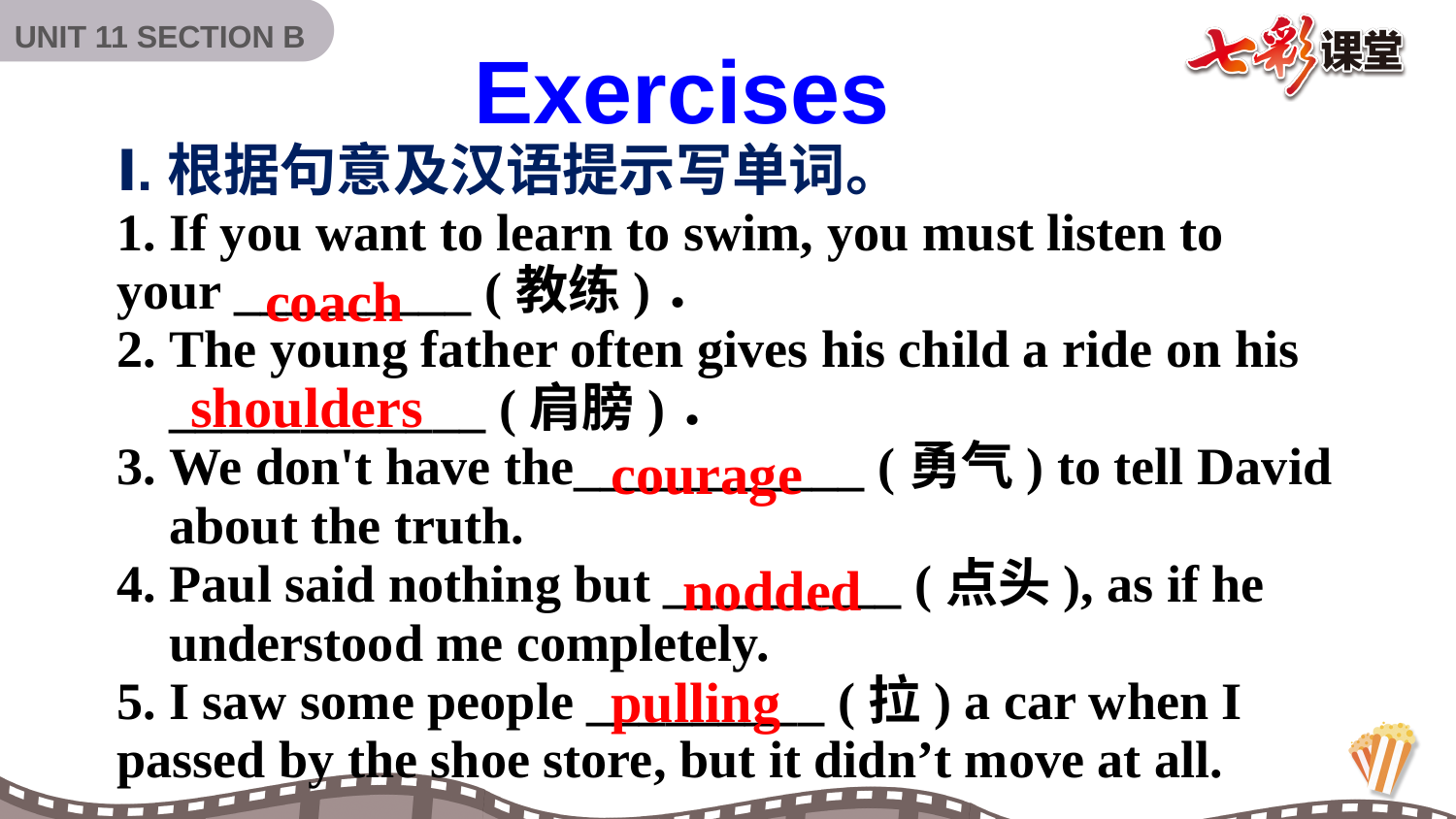

Exercises
Ⅰ.根据句意及汉语提示写单词。
1. If you want to learn to swim, you must listen to your _________ (教练)．
2. The young father often gives his child a ride on his
    ____________ (肩膀)．
3. We don't have the___________ (勇气) to tell David
    about the truth.
4. Paul said nothing but _________ (点头), as if he
    understood me completely.
5. I saw some people _________ (拉) a car when I passed by the shoe store, but it didn’t move at all.
coach
shoulders
courage
nodded
pulling